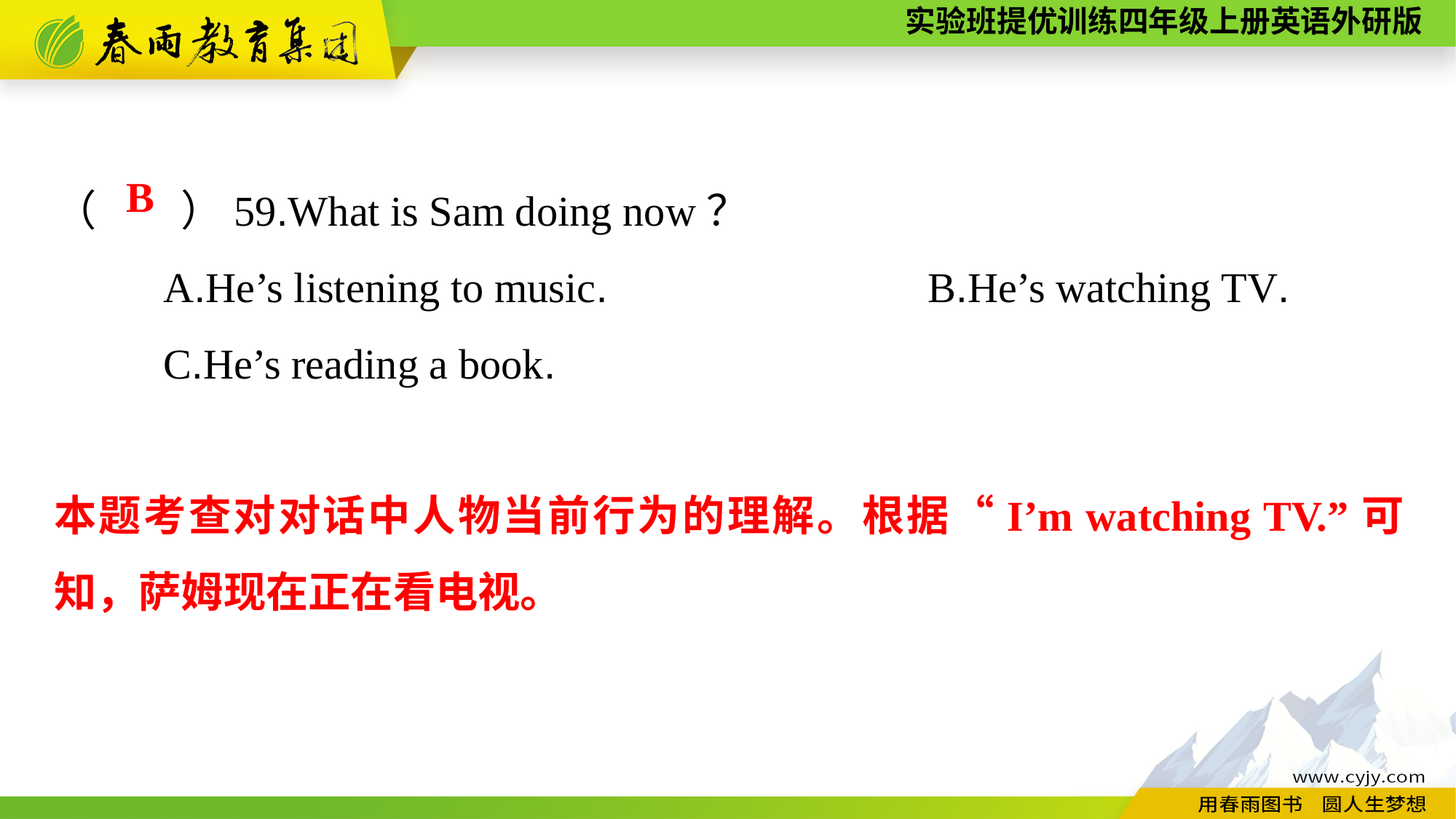

（　　）59.What is Sam doing now？
	A.He’s listening to music.	　　　　　	B.He’s watching TV.
	C.He’s reading a book.

B
本题考查对对话中人物当前行为的理解。根据“I’m watching TV.”可知，萨姆现在正在看电视。